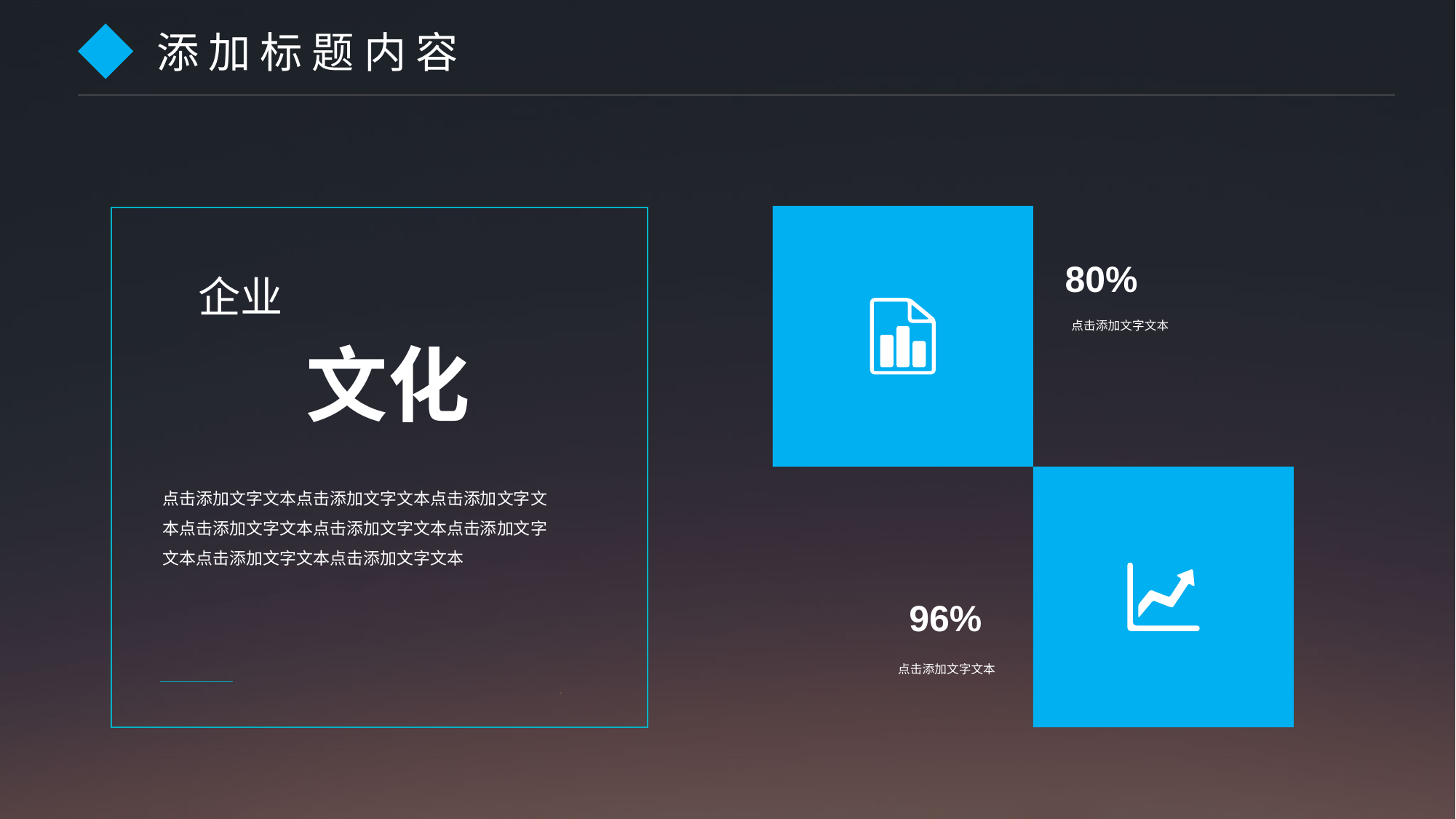

添 加 标 题 内 容

企业
文化
点击添加文字文本点击添加文字文本点击添加文字文本点击添加文字文本点击添加文字文本点击添加文字文本点击添加文字文本点击添加文字文本
80%
点击添加文字文本

96%
点击添加文字文本